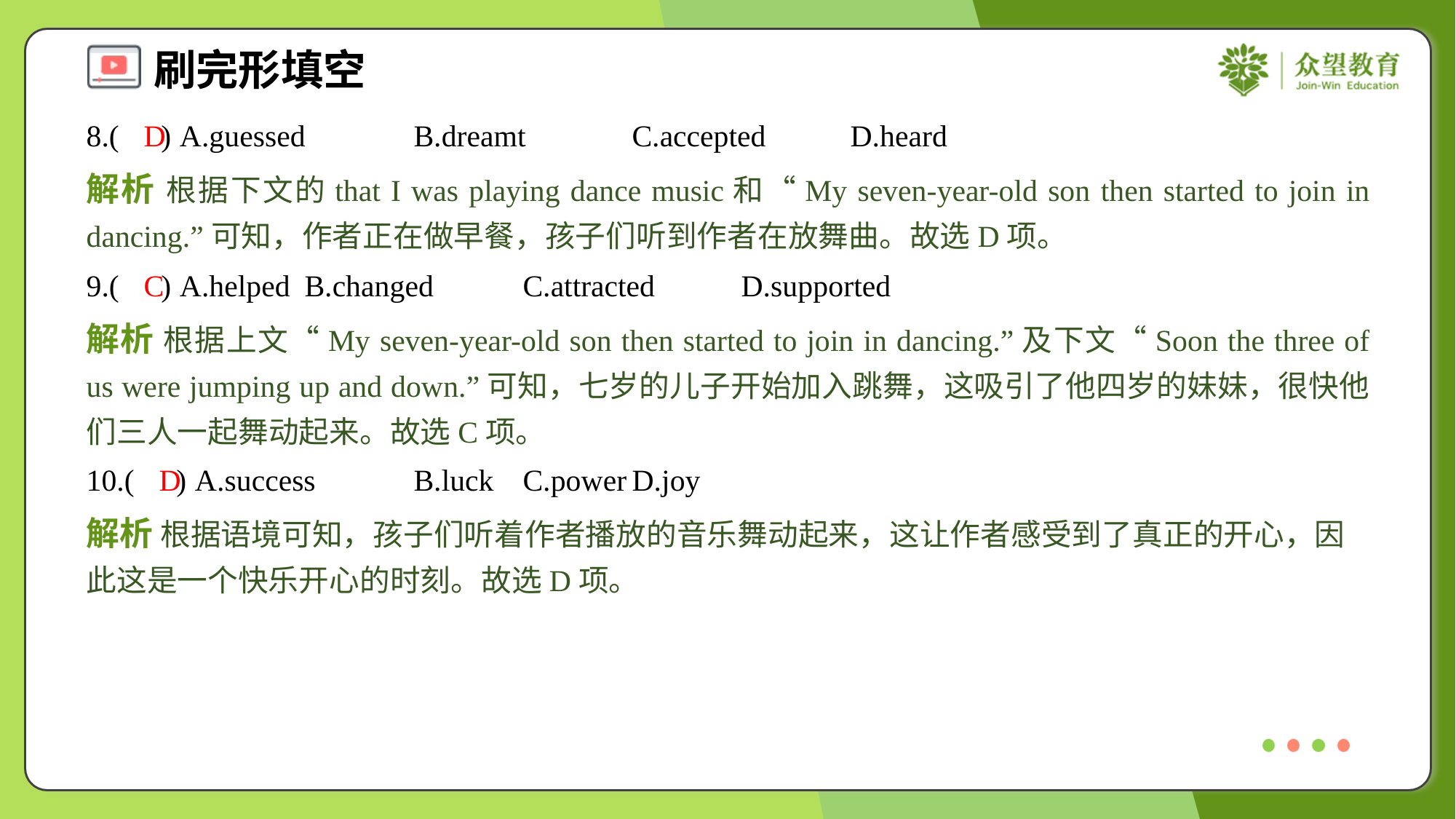

8.(     ) A.guessed	B.dreamt	C.accepted	D.heard
D
解析 根据下文的that I was playing dance music和“My seven-year-old son then started to join in dancing.”可知，作者正在做早餐，孩子们听到作者在放舞曲。故选D项。
9.(     ) A.helped	B.changed	C.attracted	D.supported
C
解析 根据上文“My seven-year-old son then started to join in dancing.”及下文“Soon the three of us were jumping up and down.”可知，七岁的儿子开始加入跳舞，这吸引了他四岁的妹妹，很快他们三人一起舞动起来。故选C项。
10.(     ) A.success	B.luck	C.power	D.joy
D
解析 根据语境可知，孩子们听着作者播放的音乐舞动起来，这让作者感受到了真正的开心，因此这是一个快乐开心的时刻。故选D项。